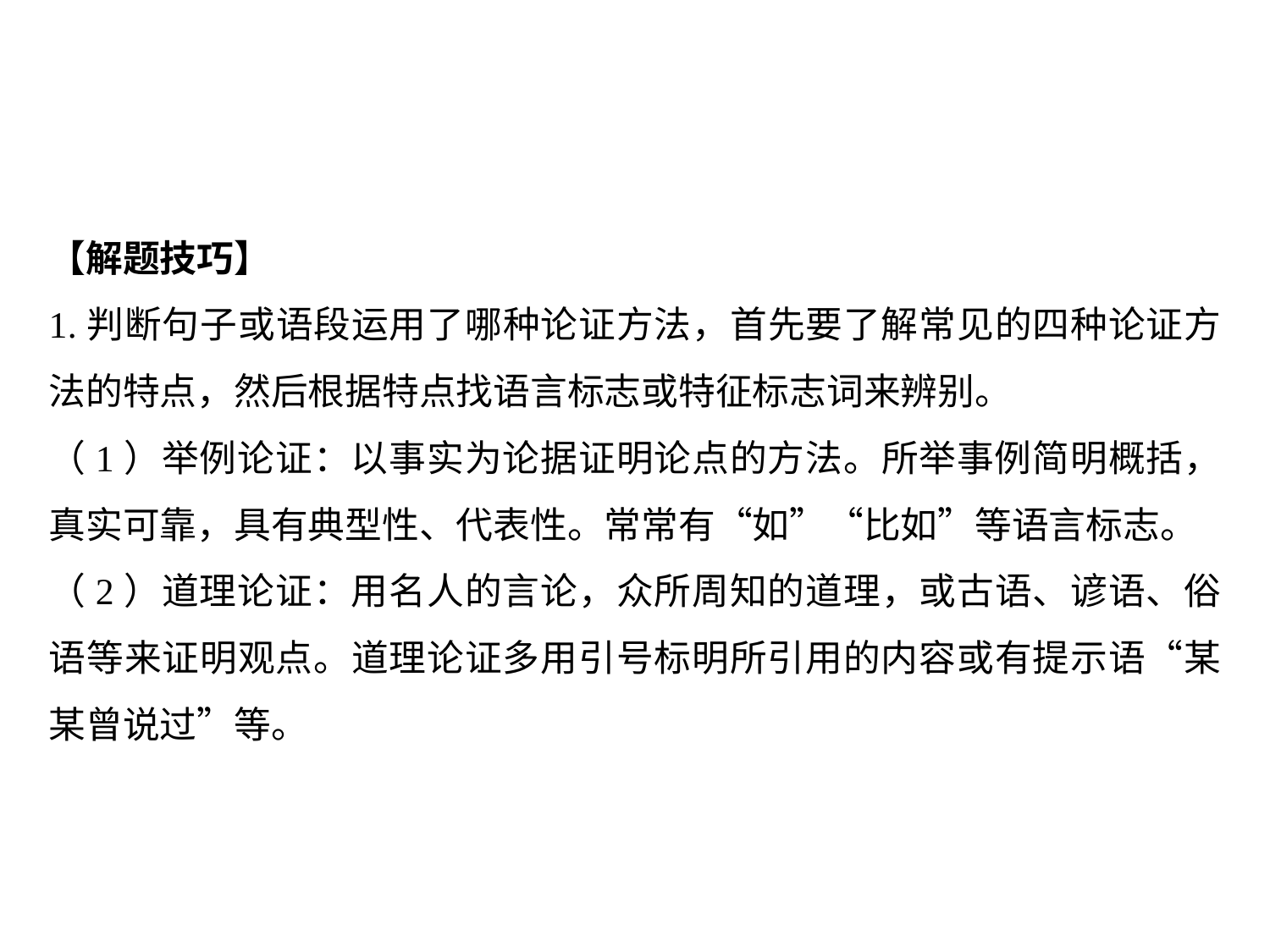

【解题技巧】
1.判断句子或语段运用了哪种论证方法，首先要了解常见的四种论证方法的特点，然后根据特点找语言标志或特征标志词来辨别。
（1）举例论证：以事实为论据证明论点的方法。所举事例简明概括，真实可靠，具有典型性、代表性。常常有“如”“比如”等语言标志。
（2）道理论证：用名人的言论，众所周知的道理，或古语、谚语、俗语等来证明观点。道理论证多用引号标明所引用的内容或有提示语“某某曾说过”等。